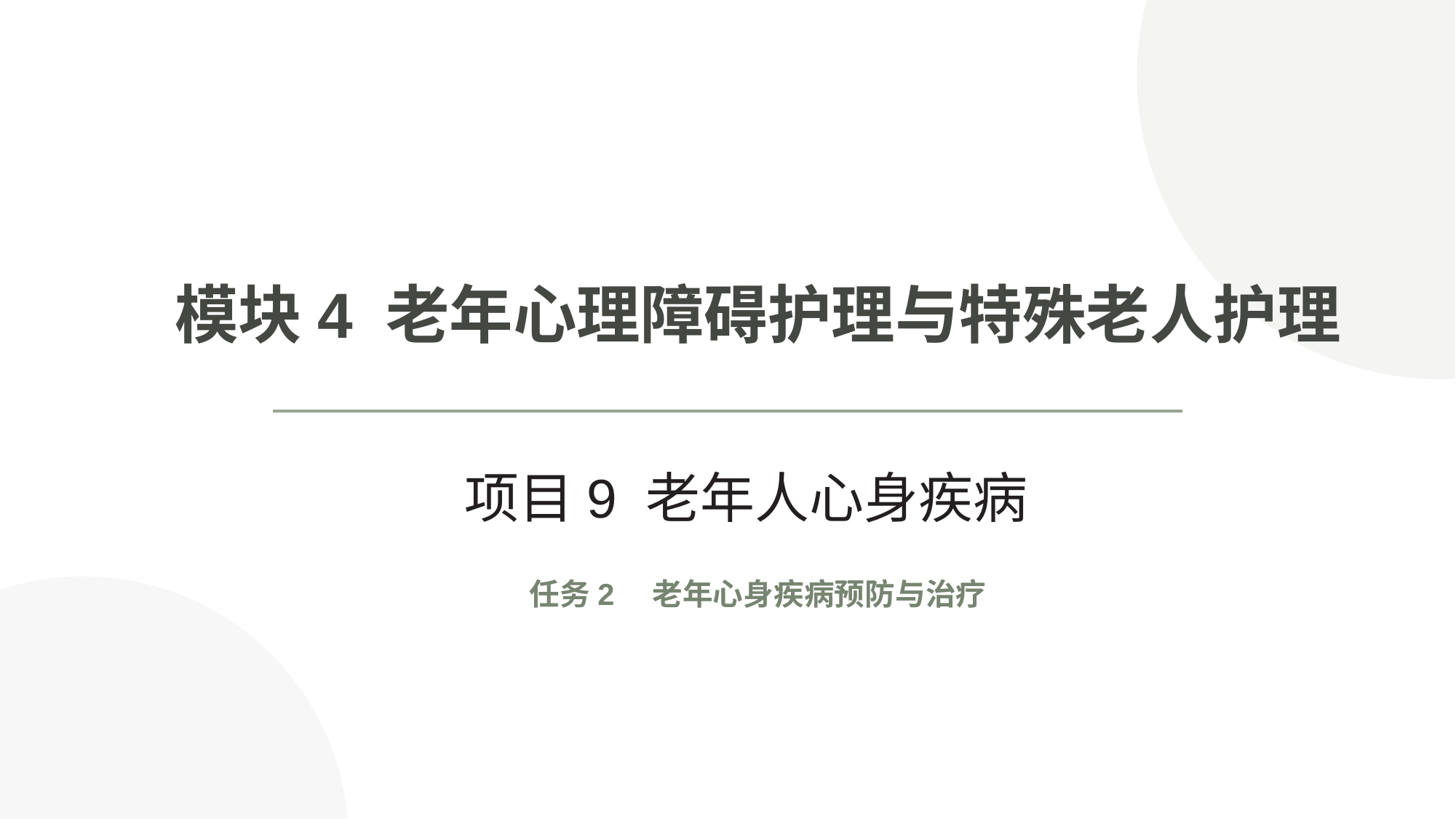

模块4 老年心理障碍护理与特殊老人护理

项目9 老年人心身疾病
任务2　老年心身疾病预防与治疗